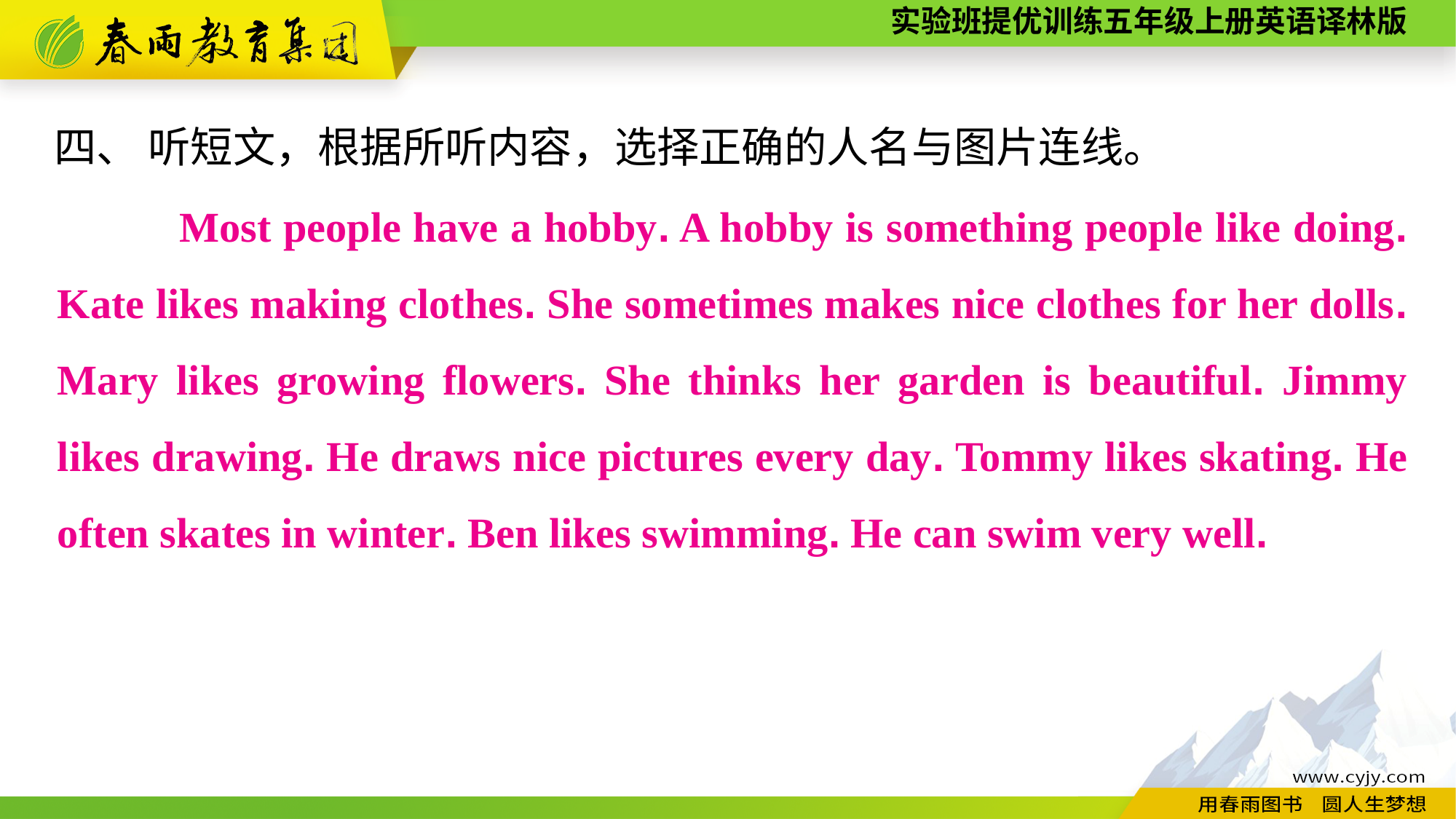

四、 听短文，根据所听内容，选择正确的人名与图片连线。
 　　Most people have a hobby. A hobby is something people like doing. Kate likes making clothes. She sometimes makes nice clothes for her dolls. Mary likes growing flowers. She thinks her garden is beautiful. Jimmy likes drawing. He draws nice pictures every day. Tommy likes skating. He often skates in winter. Ben likes swimming. He can swim very well.